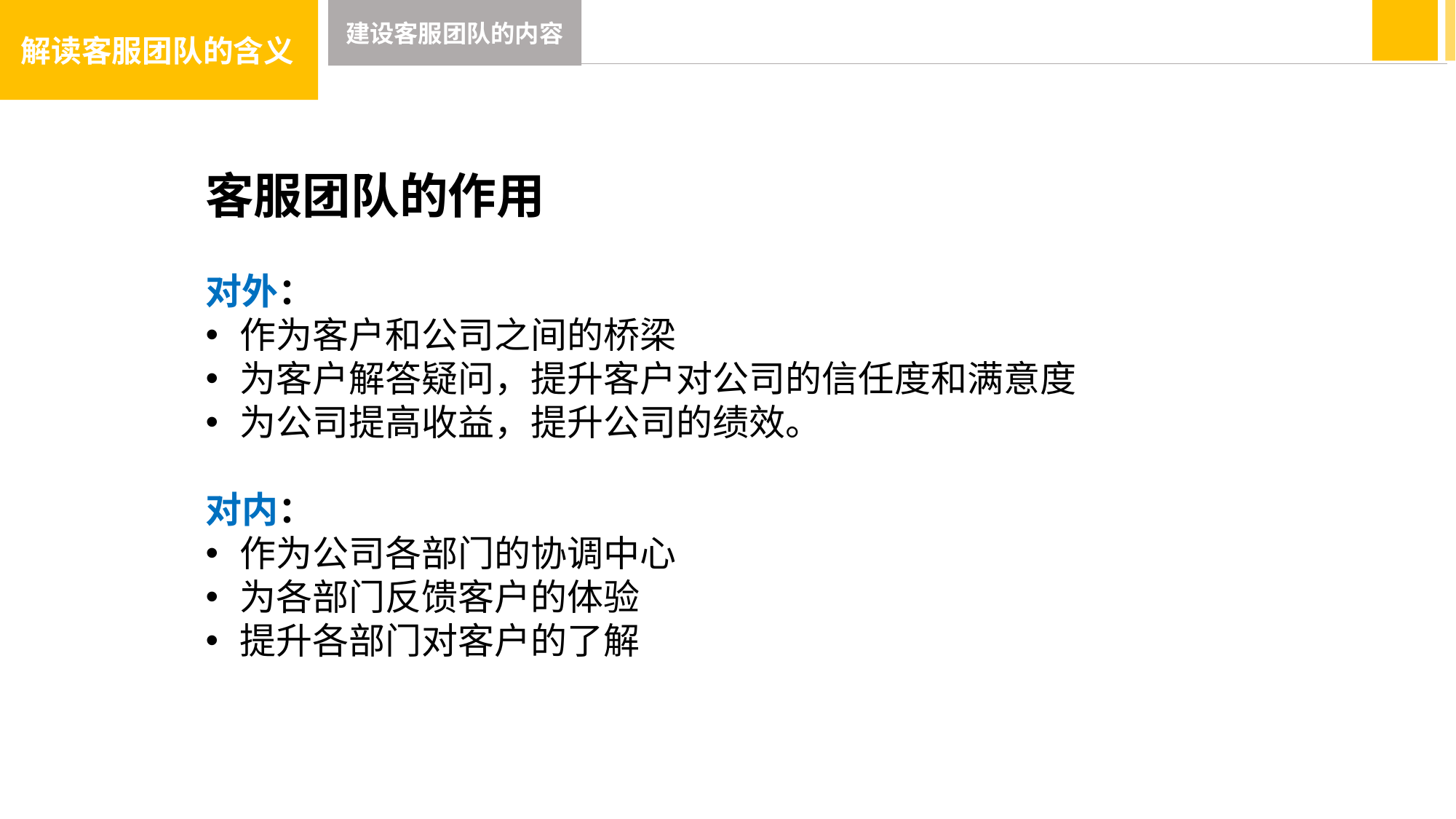

解读客服团队的含义
建设客服团队的内容

客服团队的作用
对外：
作为客户和公司之间的桥梁
为客户解答疑问，提升客户对公司的信任度和满意度
为公司提高收益，提升公司的绩效。

对内：
作为公司各部门的协调中心
为各部门反馈客户的体验
提升各部门对客户的了解